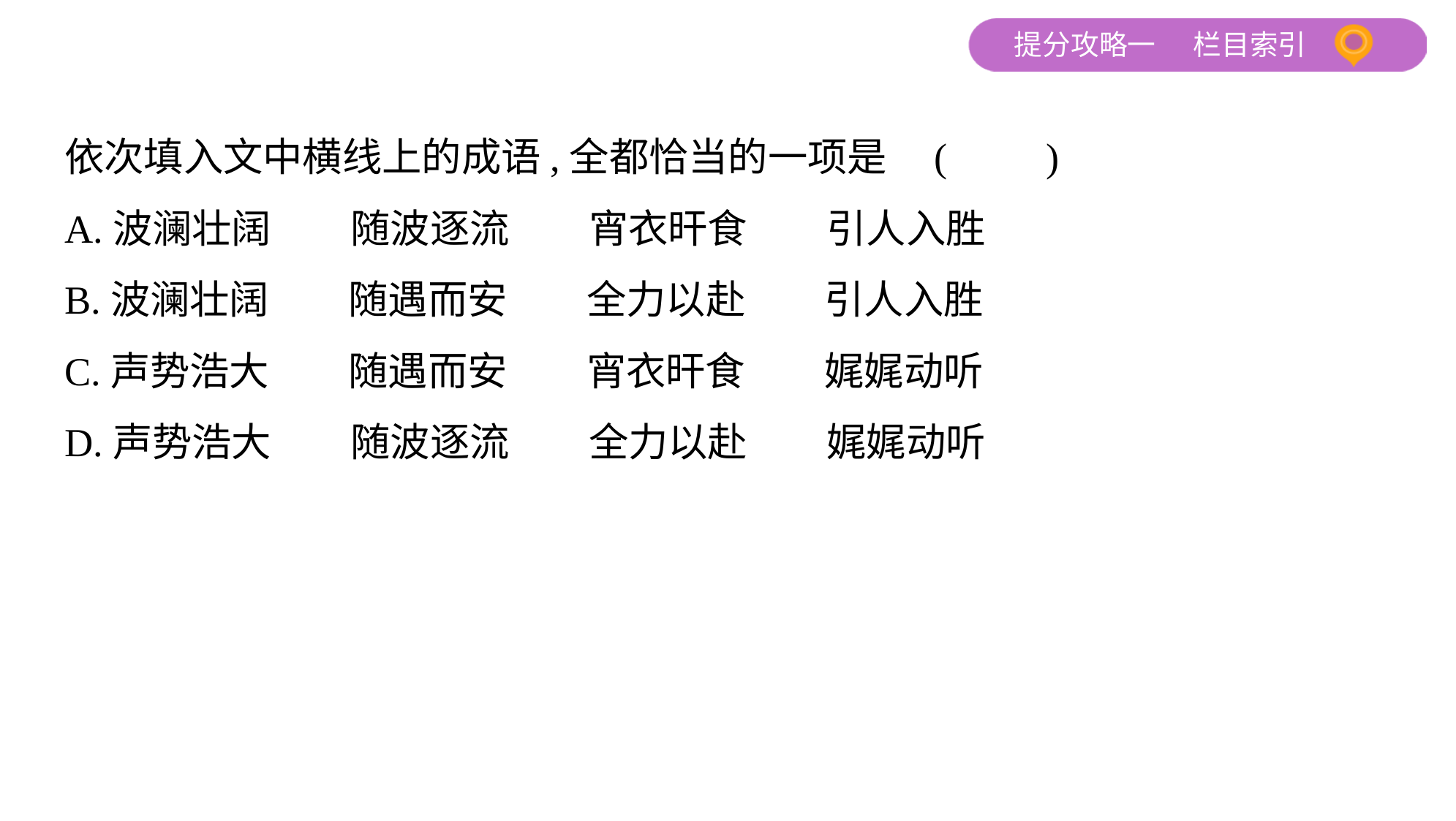

依次填入文中横线上的成语,全都恰当的一项是 (　　)
A.波澜壮阔　　随波逐流　　宵衣旰食　　引人入胜
B.波澜壮阔　　随遇而安　　全力以赴　　引人入胜
C.声势浩大　　随遇而安　　宵衣旰食　　娓娓动听
D.声势浩大　　随波逐流　　全力以赴　　娓娓动听